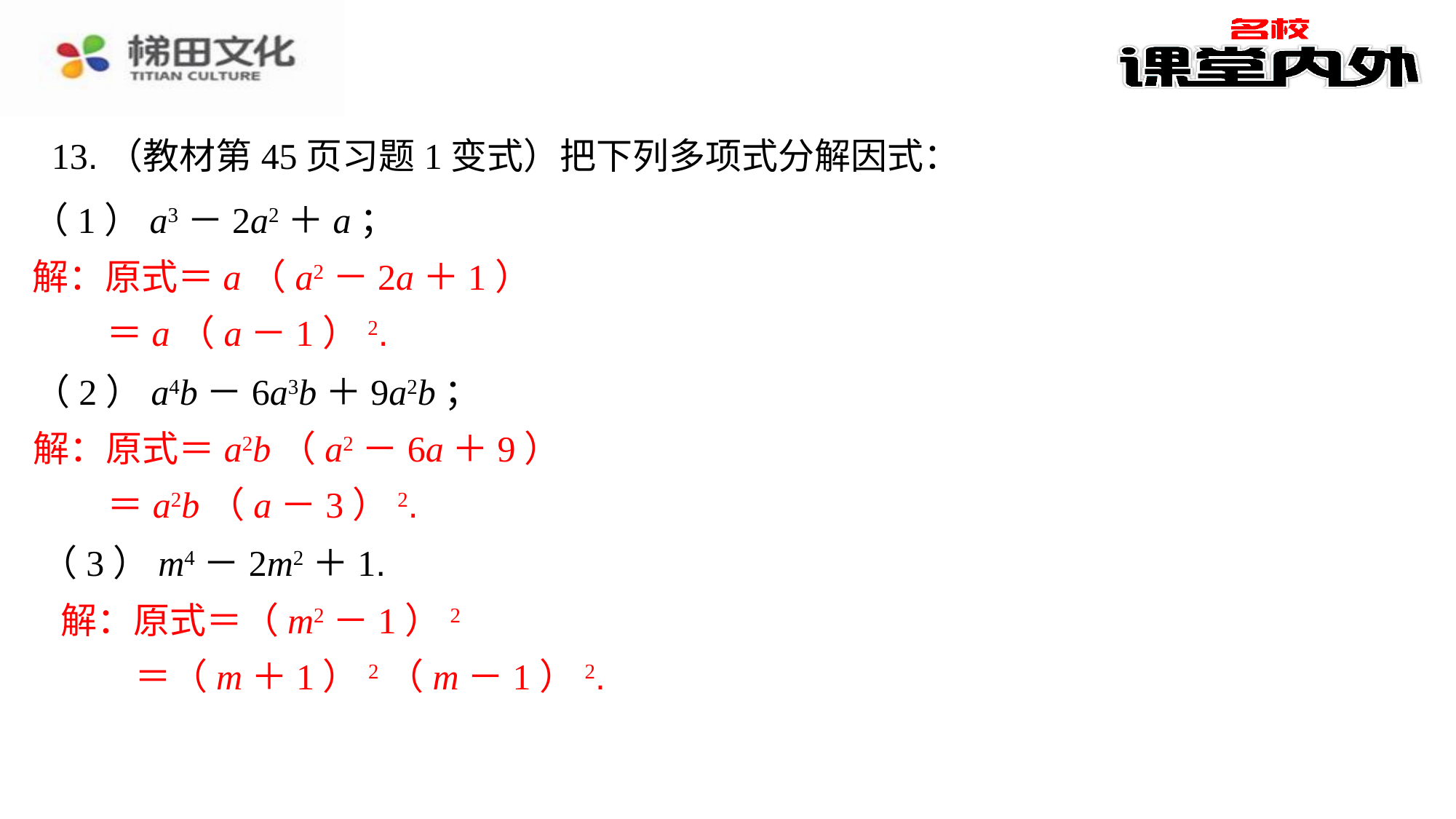

13.（教材第45页习题1变式）把下列多项式分解因式：
（1）a3－2a2＋a；
解：原式＝a（a2－2a＋1）
        ＝a（a－1）2.
（2）a4b－6a3b＋9a2b；
解：原式＝a2b（a2－6a＋9）
        ＝a2b（a－3）2.
（3）m4－2m2＋1.
解：原式＝（m2－1）2
        ＝（m＋1）2（m－1）2.